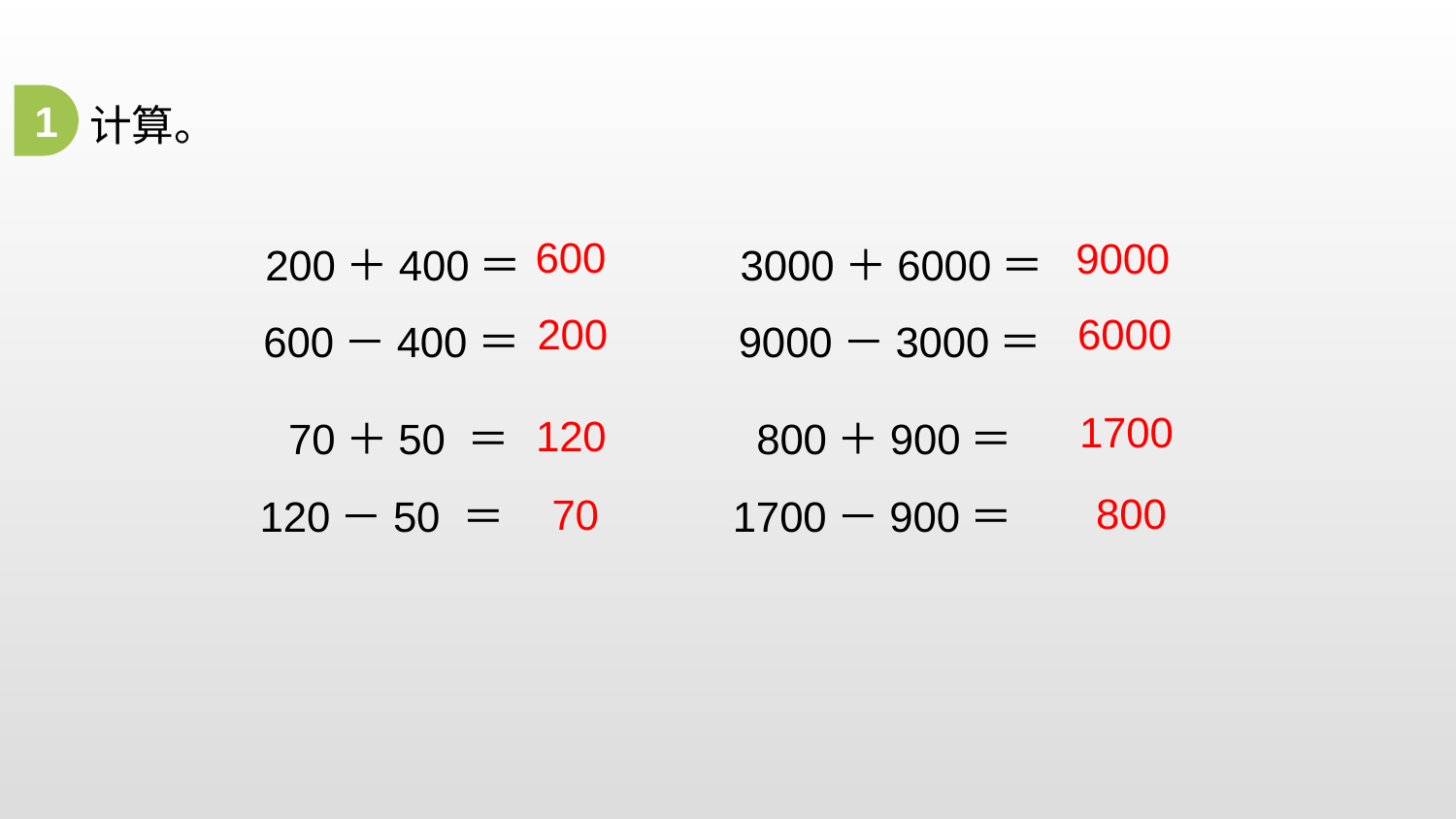

1
计算。
  200＋400＝                      3000＋6000＝
  600－400＝                      9000－3000＝
600
9000
6000
200
     70＋50 ＝                         800＋900＝
   120－50 ＝                       1700－900＝
1700
120
800
70